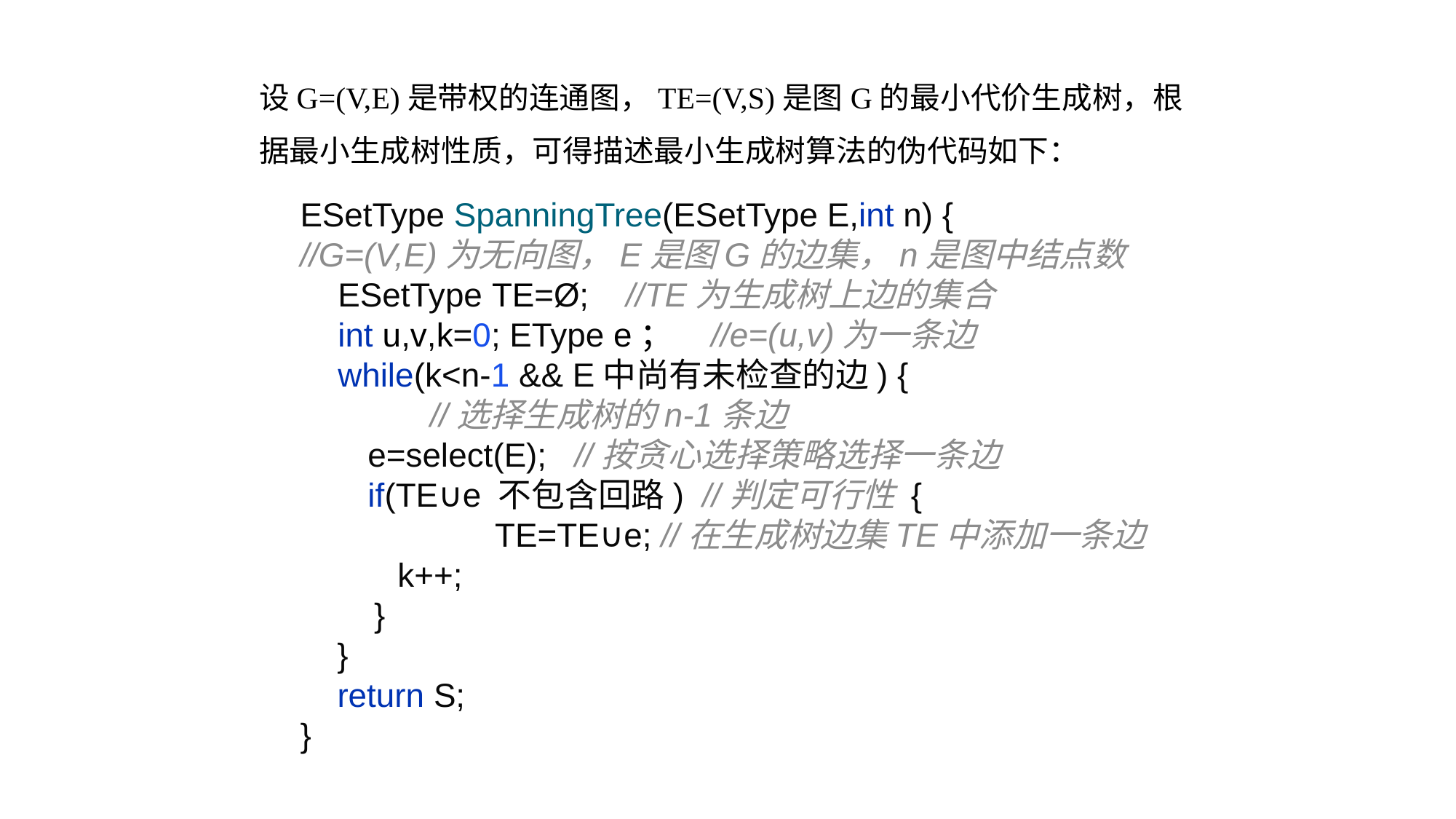

设G=(V,E)是带权的连通图，TE=(V,S)是图G的最小代价生成树，根据最小生成树性质，可得描述最小生成树算法的伪代码如下：

ESetType SpanningTree(ESetType E,int n) {
//G=(V,E)为无向图，E是图G的边集，n是图中结点数
    ESetType TE=Ø;    //TE为生成树上边的集合
    int u,v,k=0; EType e；    //e=(u,v)为一条边
    while(k<n-1 && E中尚有未检查的边) {
              //选择生成树的n-1条边
        e=select(E);   //按贪心选择策略选择一条边
        if(TE∪e 不包含回路)  //判定可行性 {
                     TE=TE∪e; //在生成树边集TE中添加一条边
            k++;
        }
    }
    return S;
}